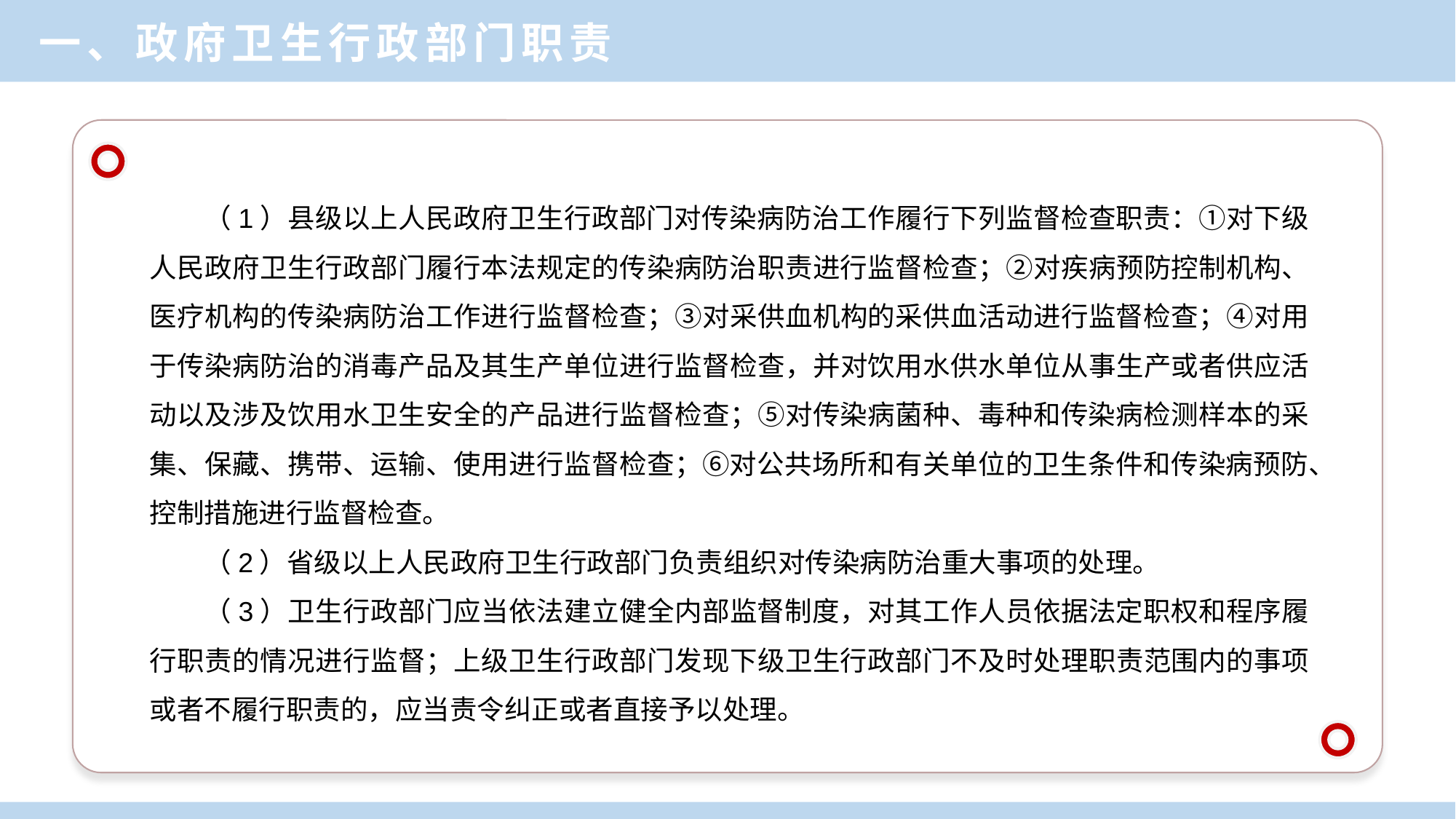

一、政府卫生行政部门职责

（1）县级以上人民政府卫生行政部门对传染病防治工作履行下列监督检查职责：①对下级人民政府卫生行政部门履行本法规定的传染病防治职责进行监督检查；②对疾病预防控制机构、医疗机构的传染病防治工作进行监督检查；③对采供血机构的采供血活动进行监督检查；④对用于传染病防治的消毒产品及其生产单位进行监督检查，并对饮用水供水单位从事生产或者供应活动以及涉及饮用水卫生安全的产品进行监督检查；⑤对传染病菌种、毒种和传染病检测样本的采集、保藏、携带、运输、使用进行监督检查；⑥对公共场所和有关单位的卫生条件和传染病预防、控制措施进行监督检查。
（2）省级以上人民政府卫生行政部门负责组织对传染病防治重大事项的处理。
（3）卫生行政部门应当依法建立健全内部监督制度，对其工作人员依据法定职权和程序履行职责的情况进行监督；上级卫生行政部门发现下级卫生行政部门不及时处理职责范围内的事项或者不履行职责的，应当责令纠正或者直接予以处理。